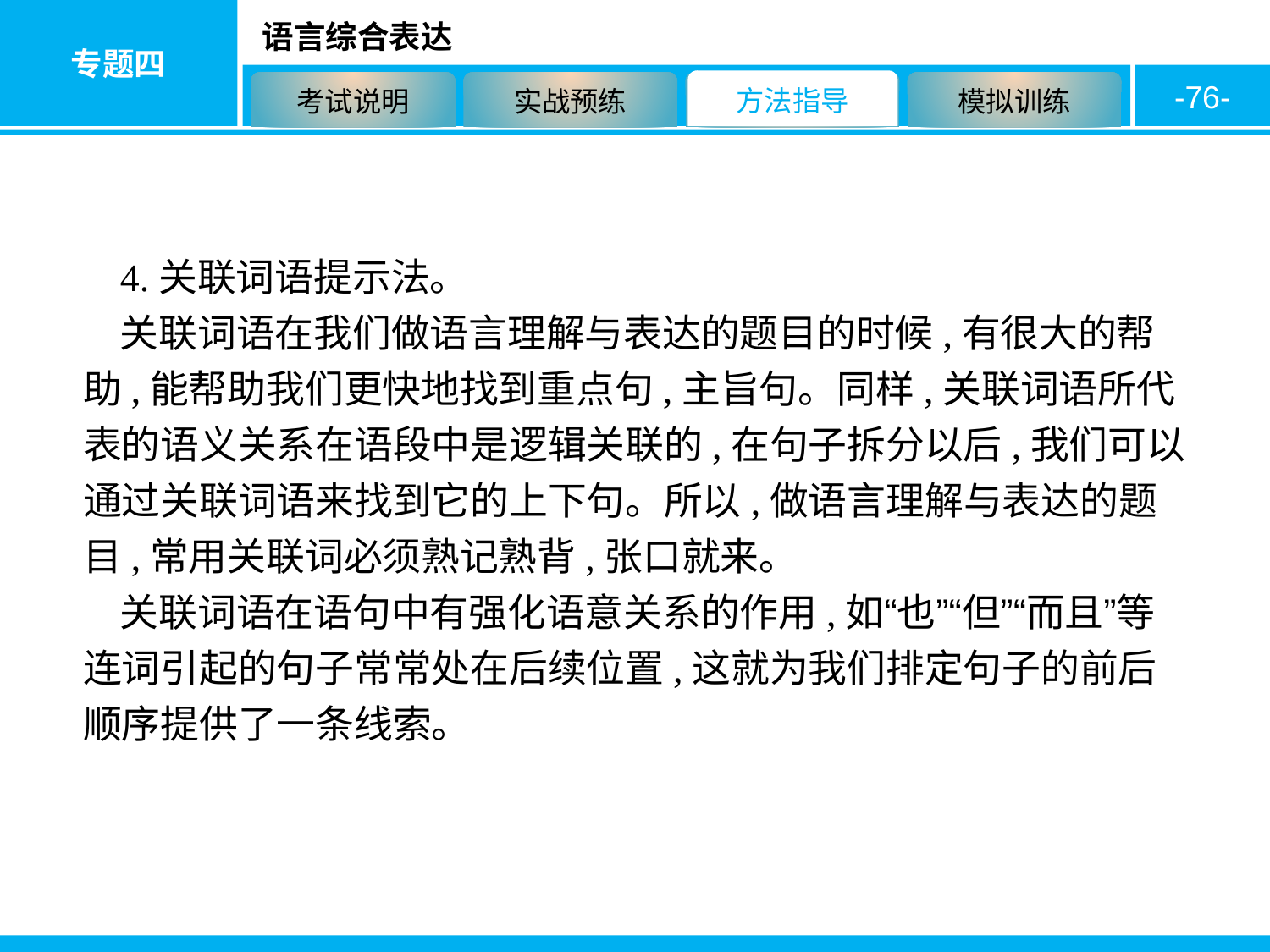

-76-
4.关联词语提示法。
关联词语在我们做语言理解与表达的题目的时候,有很大的帮助,能帮助我们更快地找到重点句,主旨句。同样,关联词语所代表的语义关系在语段中是逻辑关联的,在句子拆分以后,我们可以通过关联词语来找到它的上下句。所以,做语言理解与表达的题目,常用关联词必须熟记熟背,张口就来。
关联词语在语句中有强化语意关系的作用,如“也”“但”“而且”等连词引起的句子常常处在后续位置,这就为我们排定句子的前后顺序提供了一条线索。